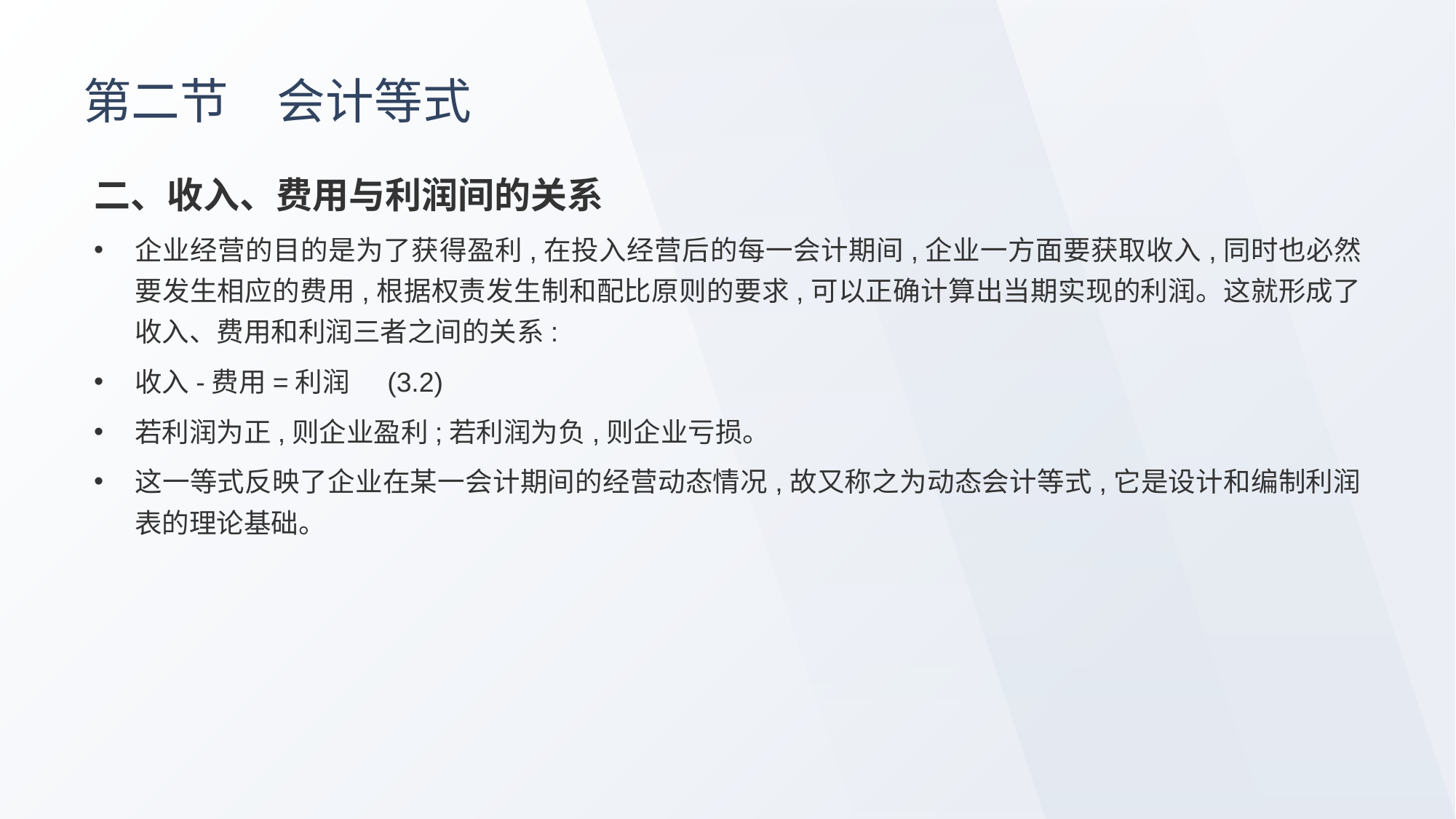

# 第二节　会计等式
二、收入、费用与利润间的关系
企业经营的目的是为了获得盈利,在投入经营后的每一会计期间,企业一方面要获取收入,同时也必然要发生相应的费用,根据权责发生制和配比原则的要求,可以正确计算出当期实现的利润。这就形成了收入、费用和利润三者之间的关系:
收入-费用=利润     (3.2)
若利润为正,则企业盈利;若利润为负,则企业亏损。
这一等式反映了企业在某一会计期间的经营动态情况,故又称之为动态会计等式,它是设计和编制利润表的理论基础。